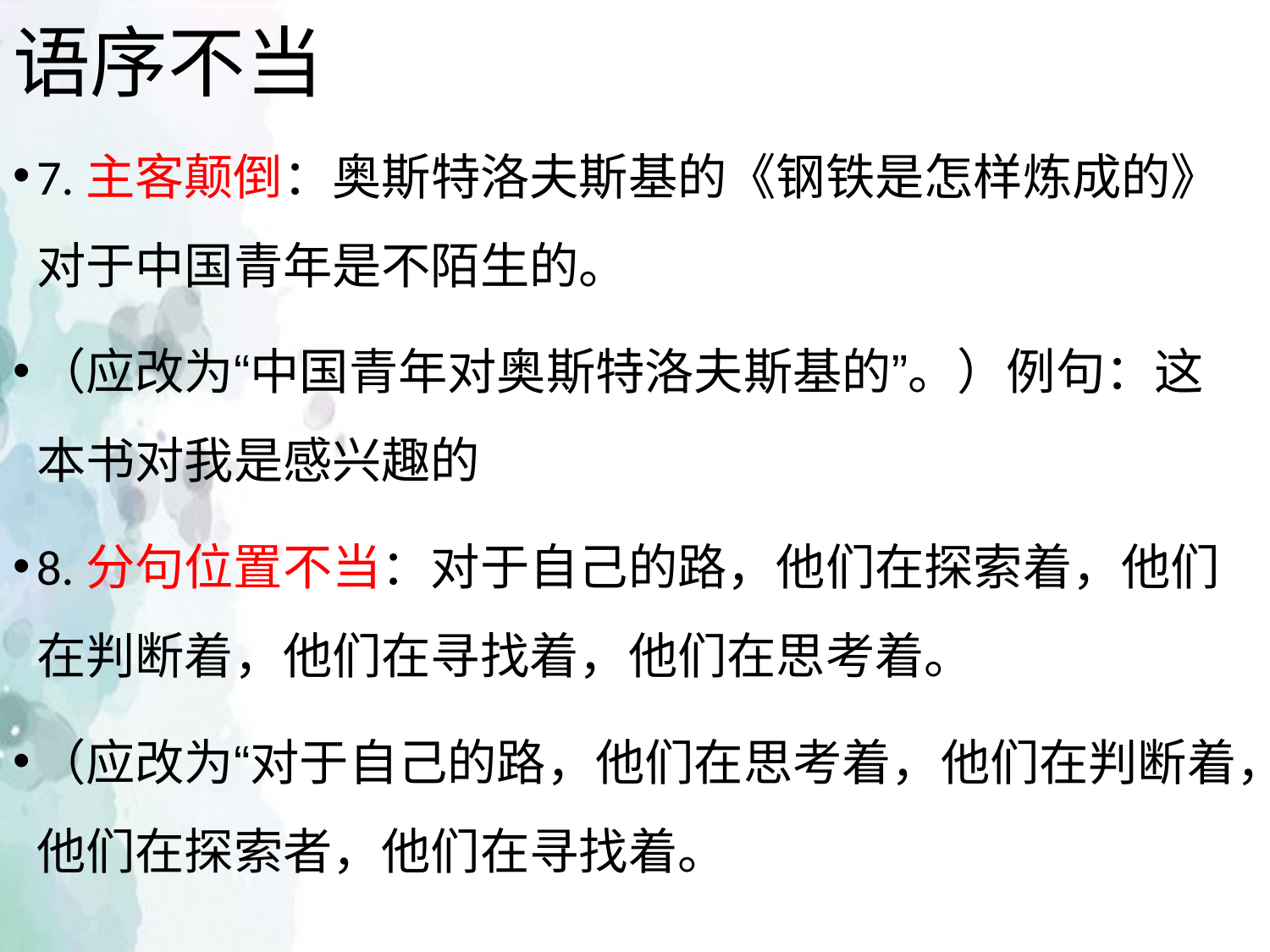

# 语序不当
7.主客颠倒：奥斯特洛夫斯基的《钢铁是怎样炼成的》对于中国青年是不陌生的。
（应改为“中国青年对奥斯特洛夫斯基的”。）例句：这本书对我是感兴趣的
8.分句位置不当：对于自己的路，他们在探索着，他们在判断着，他们在寻找着，他们在思考着。
（应改为“对于自己的路，他们在思考着，他们在判断着，他们在探索者，他们在寻找着。